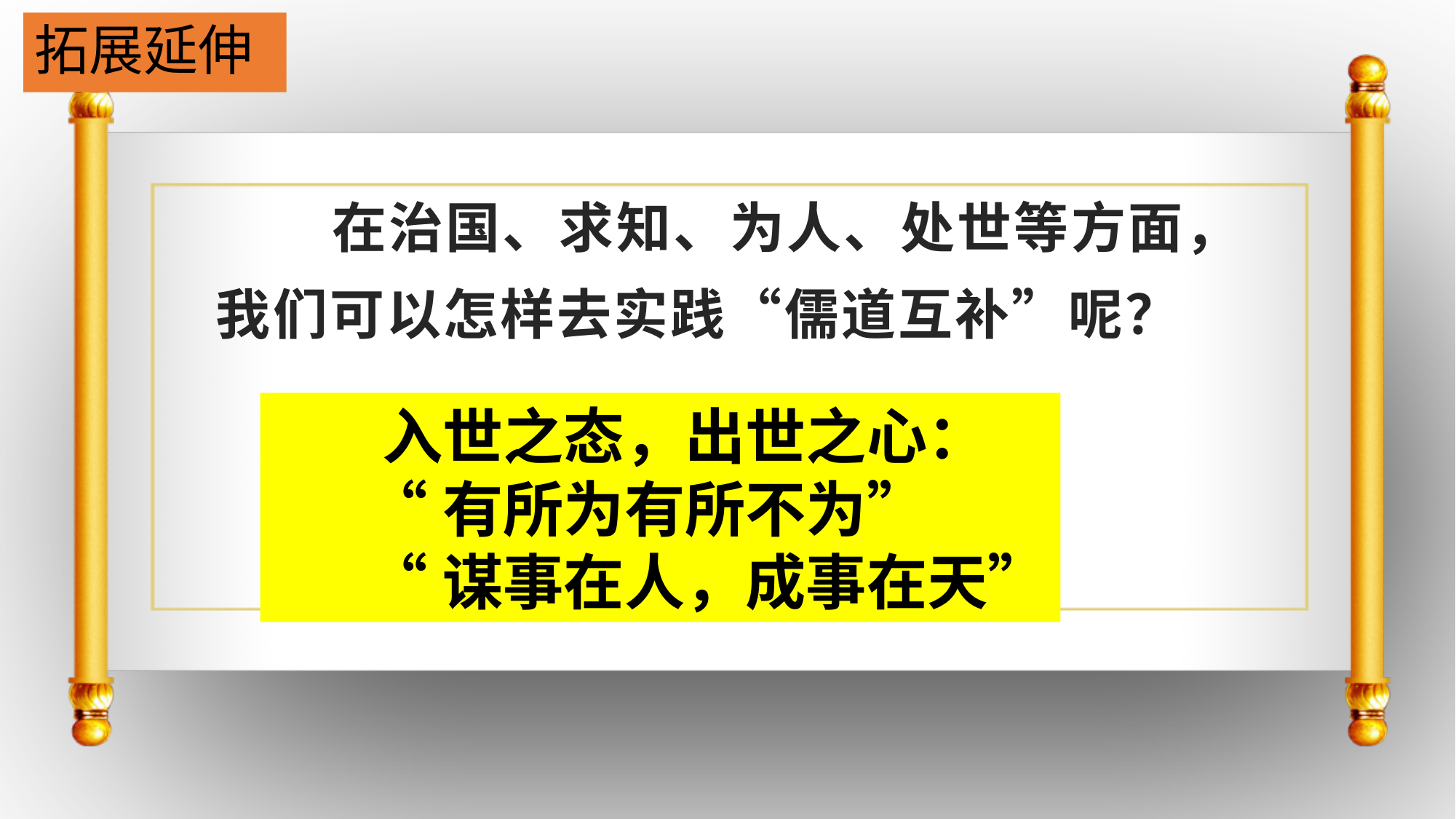

拓展延伸
        在治国、求知、为人、处世等方面，我们可以怎样去实践“儒道互补”呢？
       入世之态，出世之心：
       “有所为有所不为”
       “谋事在人，成事在天”